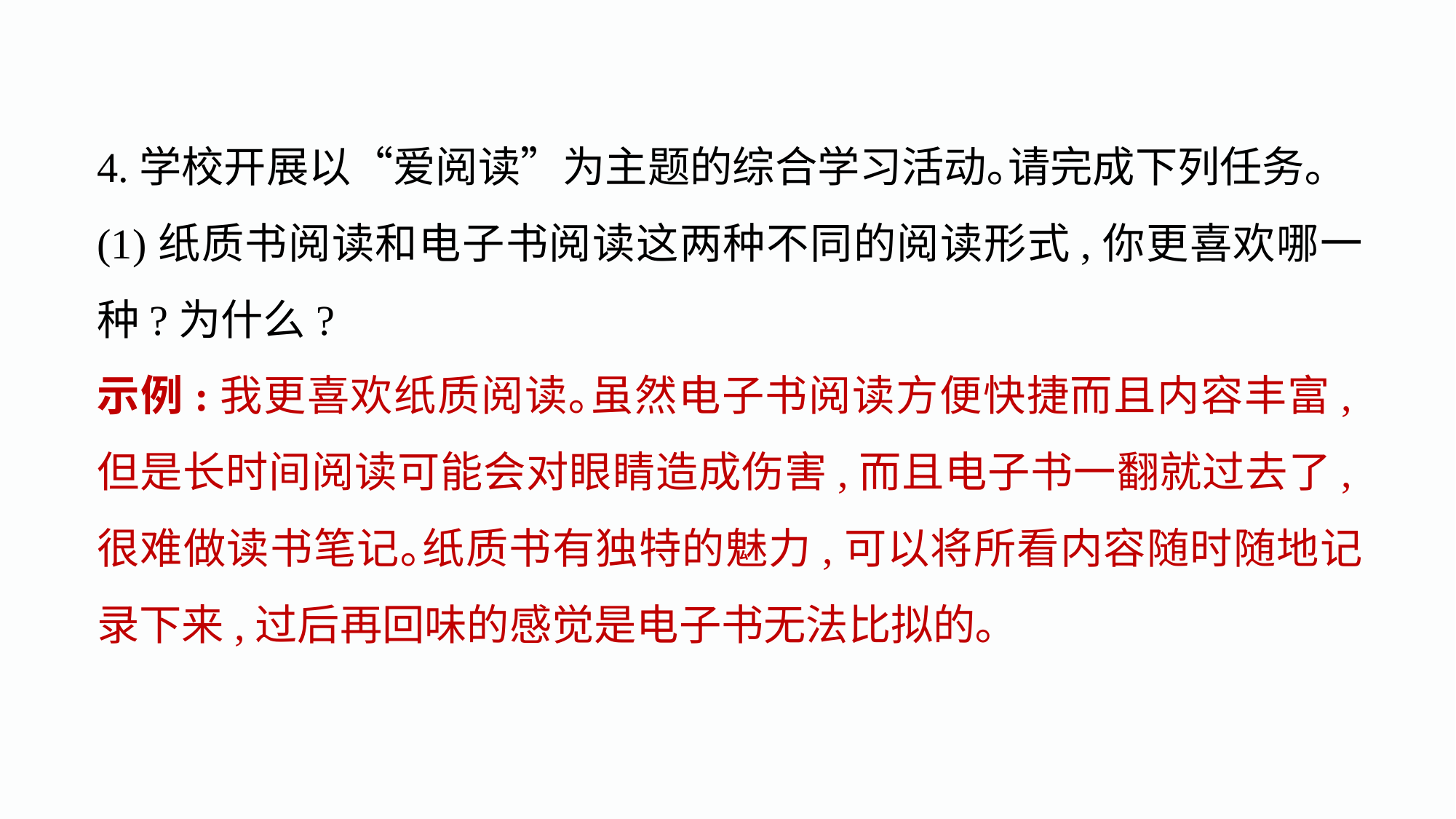

4.学校开展以“爱阅读”为主题的综合学习活动｡请完成下列任务｡
(1)纸质书阅读和电子书阅读这两种不同的阅读形式,你更喜欢哪一种?为什么?
示例:我更喜欢纸质阅读｡虽然电子书阅读方便快捷而且内容丰富,但是长时间阅读可能会对眼睛造成伤害,而且电子书一翻就过去了,很难做读书笔记｡纸质书有独特的魅力,可以将所看内容随时随地记录下来,过后再回味的感觉是电子书无法比拟的｡